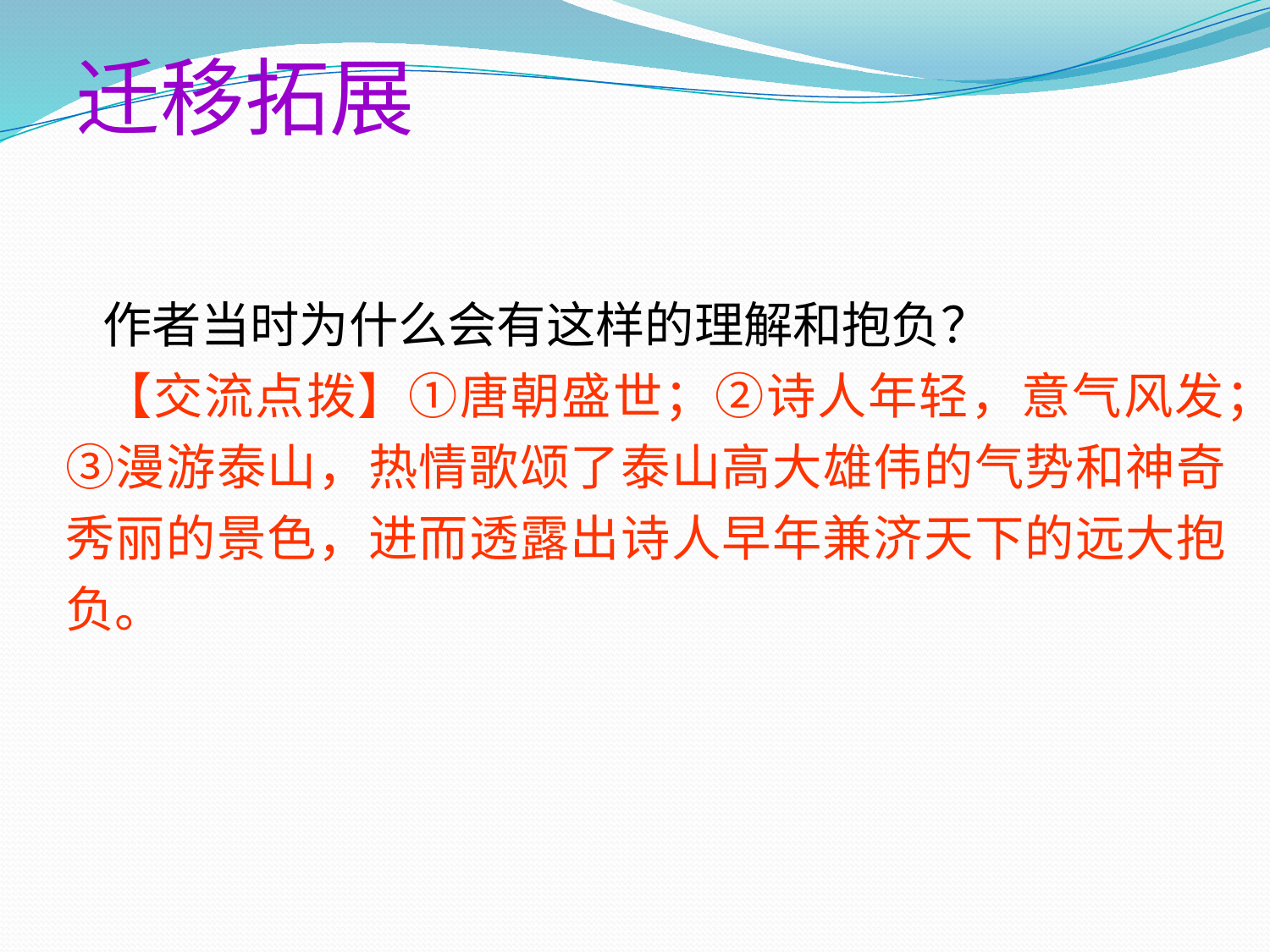

迁移拓展
作者当时为什么会有这样的理解和抱负？
【交流点拨】①唐朝盛世；②诗人年轻，意气风发；③漫游泰山，热情歌颂了泰山高大雄伟的气势和神奇秀丽的景色，进而透露出诗人早年兼济天下的远大抱负。